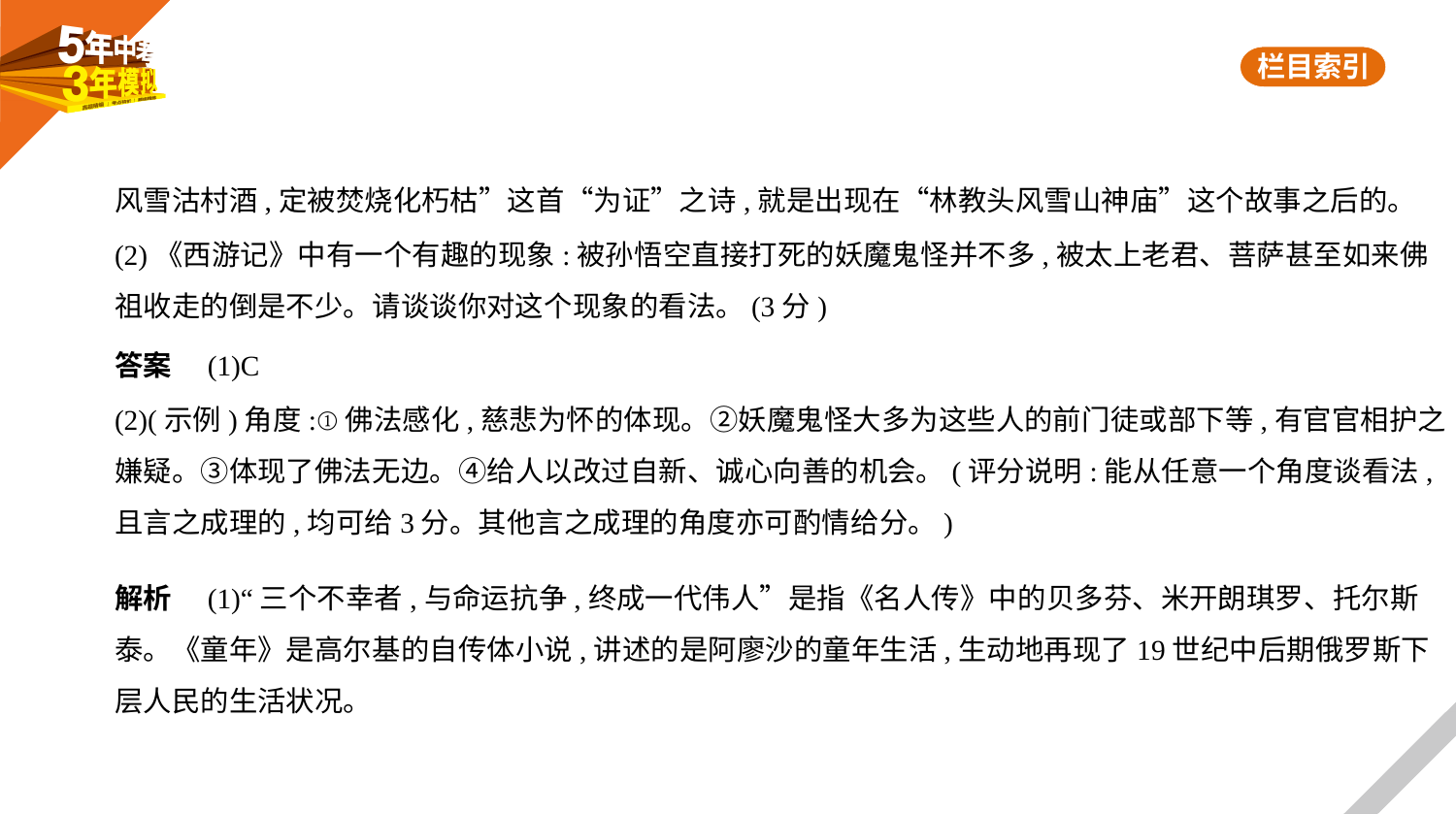

风雪沽村酒,定被焚烧化朽枯”这首“为证”之诗,就是出现在“林教头风雪山神庙”这个故事之后的。
(2)《西游记》中有一个有趣的现象:被孙悟空直接打死的妖魔鬼怪并不多,被太上老君、菩萨甚至如来佛
祖收走的倒是不少。请谈谈你对这个现象的看法。(3分)
答案　(1)C
(2)(示例)角度:①佛法感化,慈悲为怀的体现。②妖魔鬼怪大多为这些人的前门徒或部下等,有官官相护之
嫌疑。③体现了佛法无边。④给人以改过自新、诚心向善的机会。(评分说明:能从任意一个角度谈看法,
且言之成理的,均可给3分。其他言之成理的角度亦可酌情给分。)
解析　(1)“三个不幸者,与命运抗争,终成一代伟人”是指《名人传》中的贝多芬、米开朗琪罗、托尔斯
泰。《童年》是高尔基的自传体小说,讲述的是阿廖沙的童年生活,生动地再现了19世纪中后期俄罗斯下
层人民的生活状况。